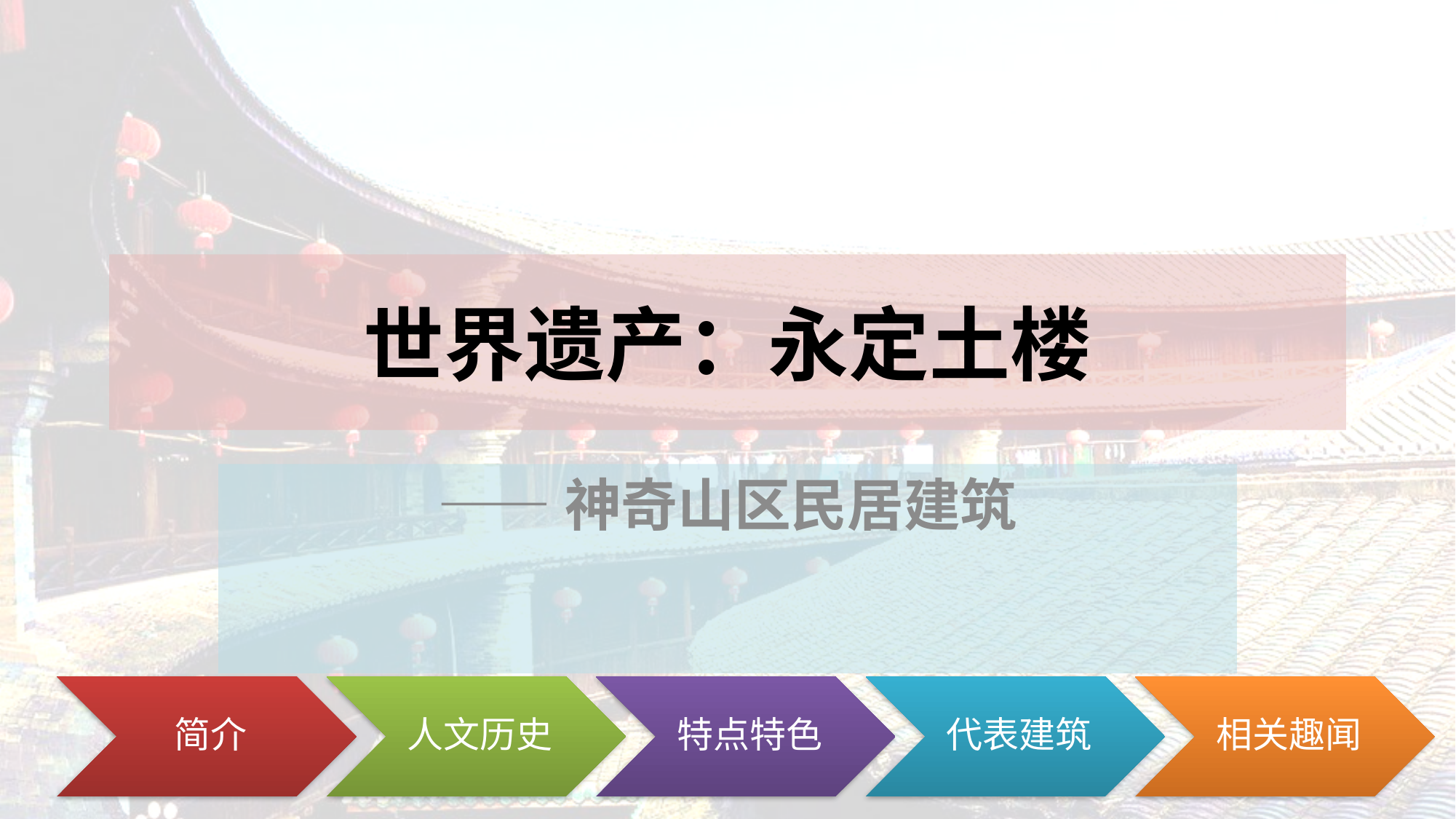

# 世界遗产：永定土楼
——神奇山区民居建筑
简介
人文历史
特点特色
代表建筑
相关趣闻